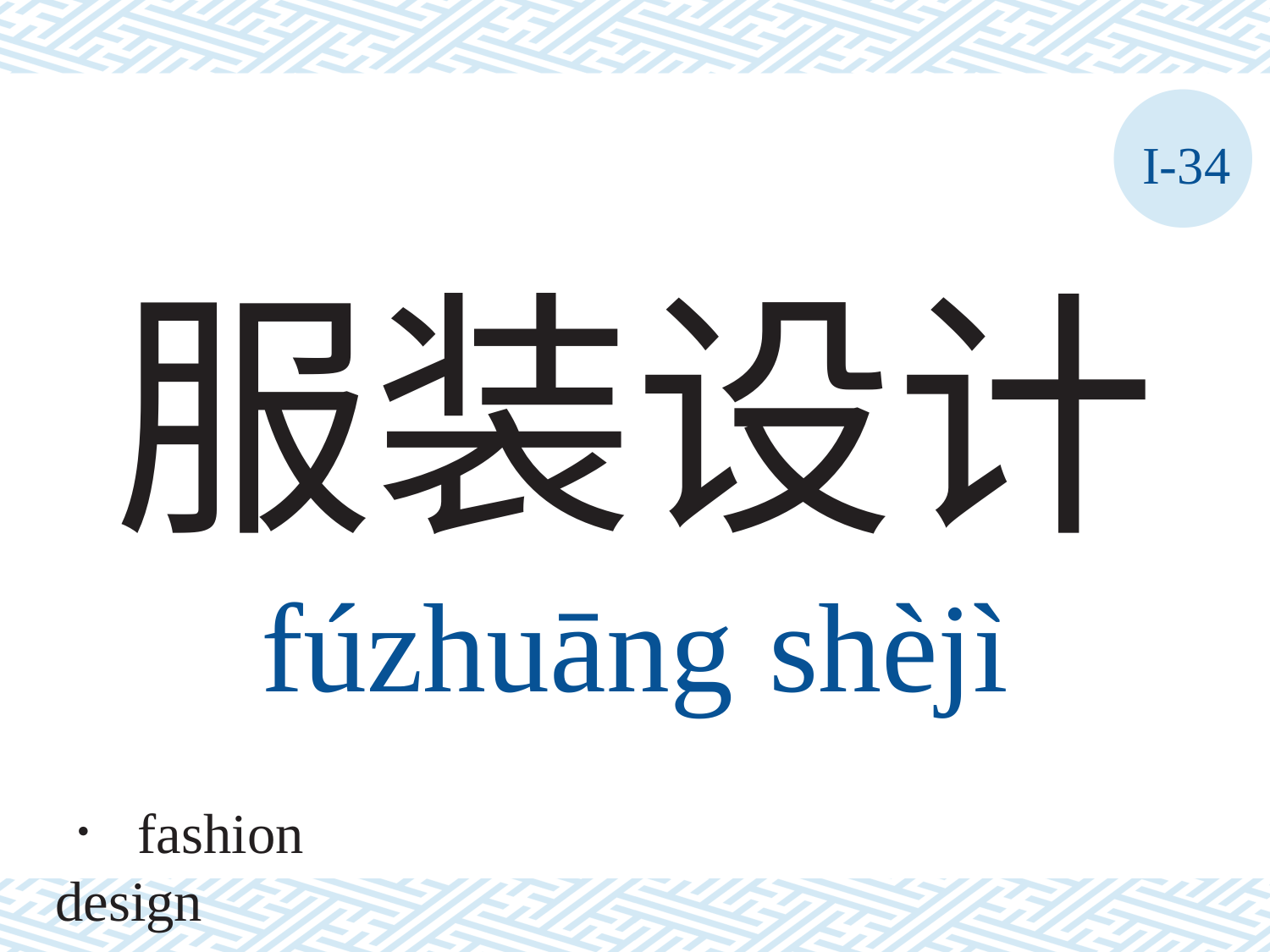

I-34
# 服装设计 fúzhuāng	shèjì
． fashion design